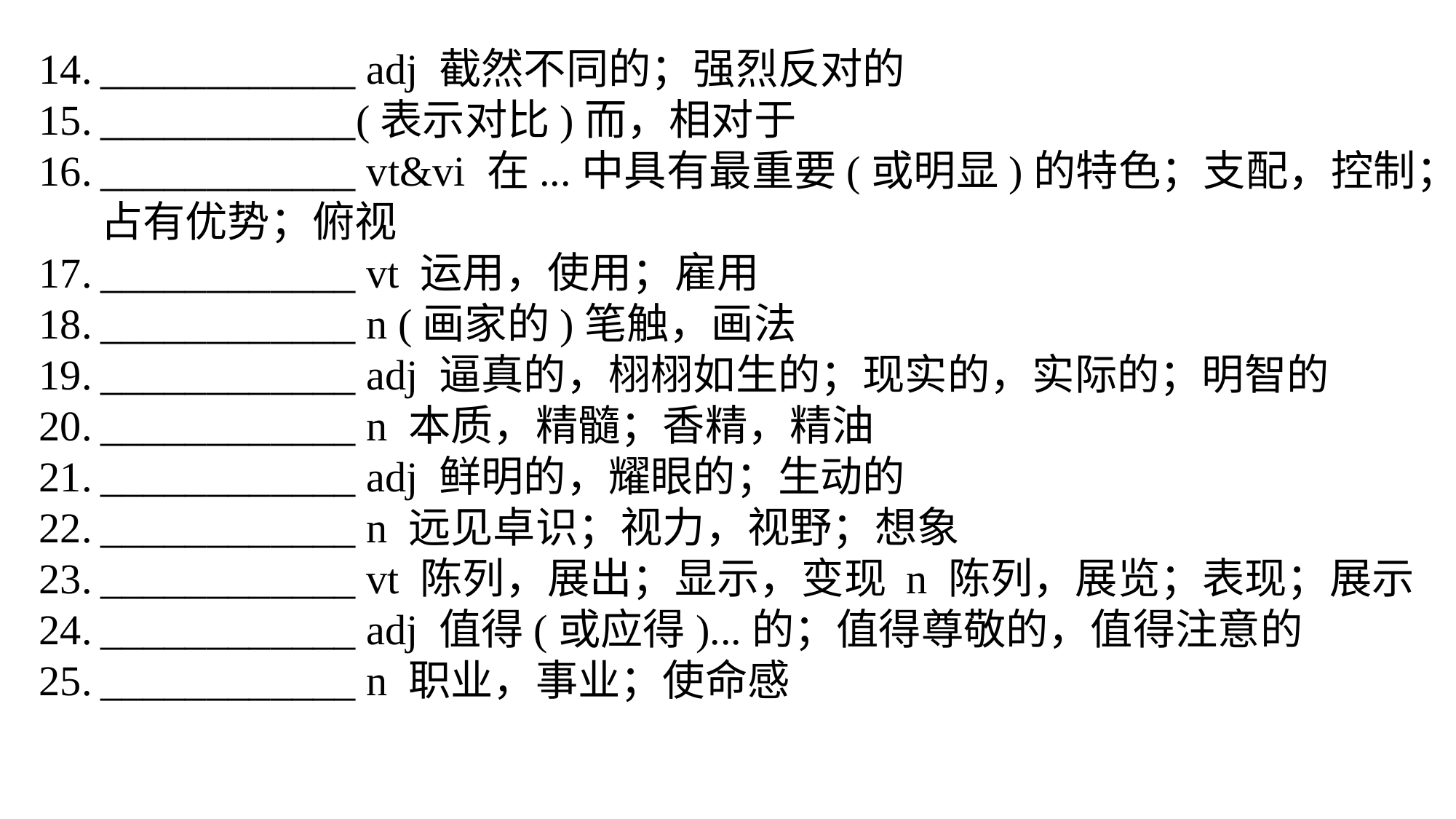

____________ adj 截然不同的；强烈反对的
____________(表示对比)而，相对于
____________ vt&vi 在...中具有最重要(或明显)的特色；支配，控制；占有优势；俯视
____________ vt 运用，使用；雇用
____________ n (画家的)笔触，画法
____________ adj 逼真的，栩栩如生的；现实的，实际的；明智的
____________ n 本质，精髓；香精，精油
____________ adj 鲜明的，耀眼的；生动的
____________ n 远见卓识；视力，视野；想象
____________ vt 陈列，展出；显示，变现 n 陈列，展览；表现；展示
____________ adj 值得(或应得)...的；值得尊敬的，值得注意的
____________ n 职业，事业；使命感